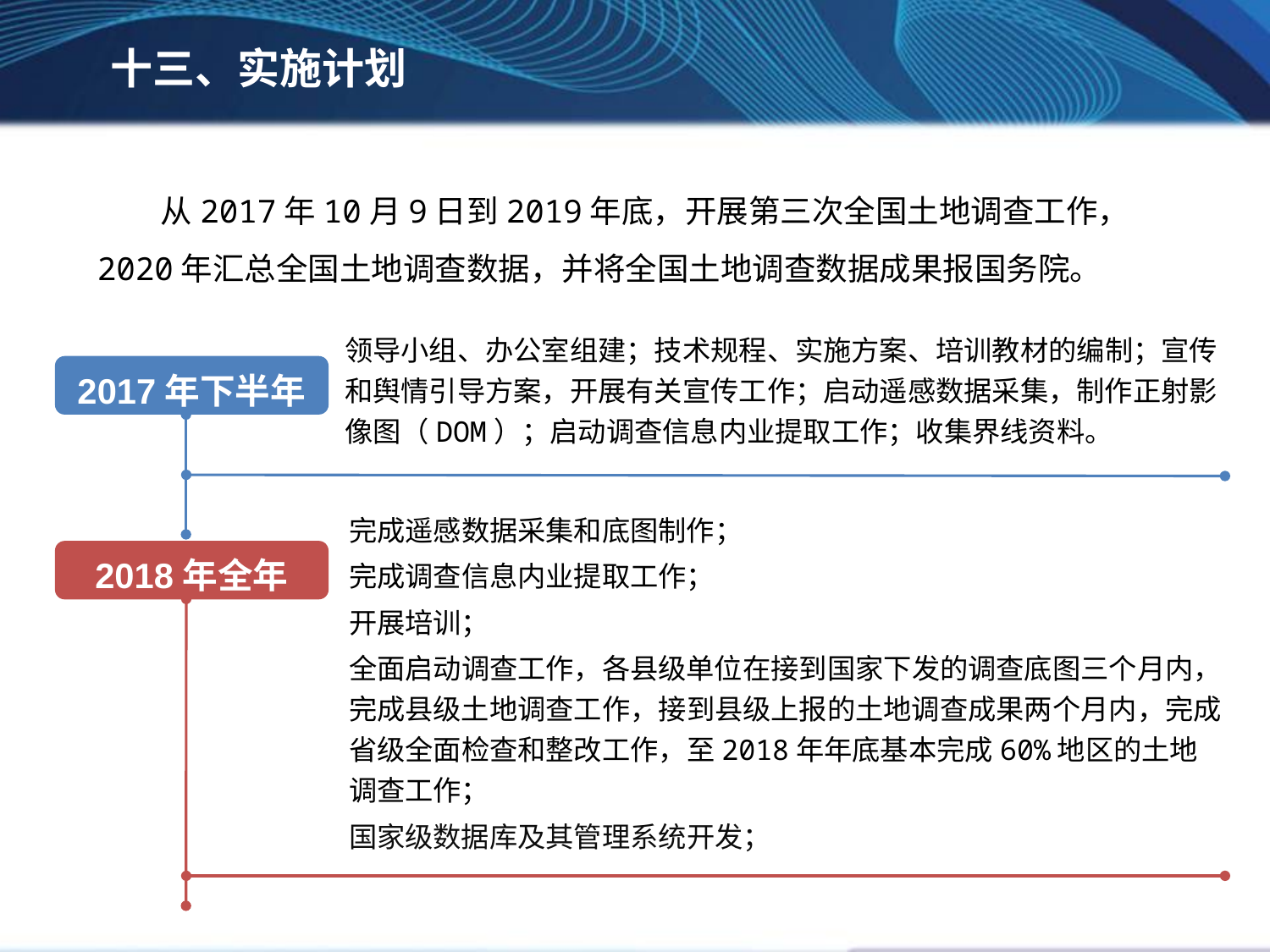

十三、实施计划
从2017年10月9日到2019年底，开展第三次全国土地调查工作，2020年汇总全国土地调查数据，并将全国土地调查数据成果报国务院。
领导小组、办公室组建；技术规程、实施方案、培训教材的编制；宣传和舆情引导方案，开展有关宣传工作；启动遥感数据采集，制作正射影像图（DOM）；启动调查信息内业提取工作；收集界线资料。
2017年下半年
完成遥感数据采集和底图制作；
完成调查信息内业提取工作；
开展培训；
全面启动调查工作，各县级单位在接到国家下发的调查底图三个月内，完成县级土地调查工作，接到县级上报的土地调查成果两个月内，完成省级全面检查和整改工作，至2018年年底基本完成60%地区的土地调查工作；
国家级数据库及其管理系统开发；
2018年全年